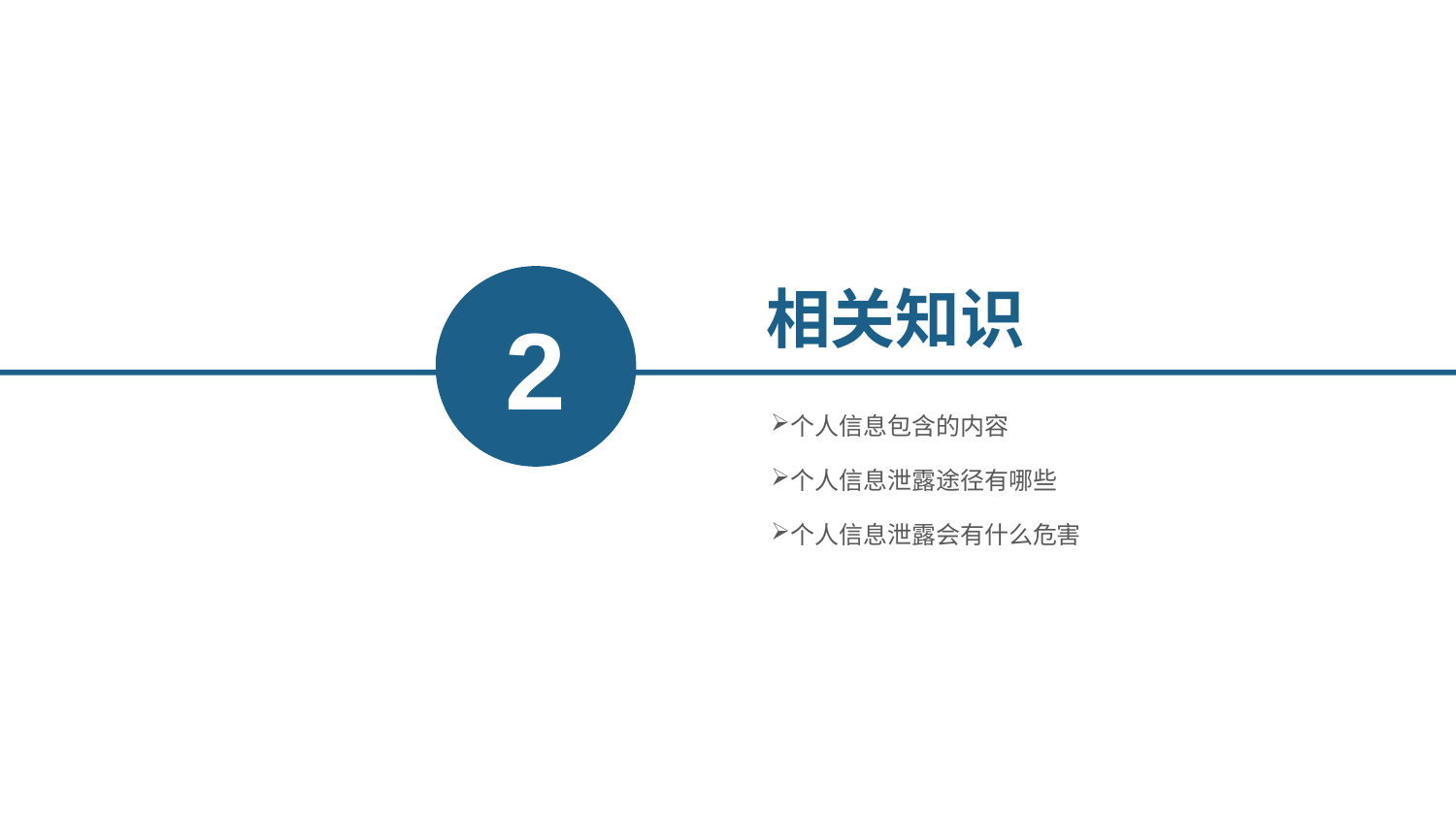

2
相关知识

个人信息包含的内容
个人信息泄露途径有哪些
个人信息泄露会有什么危害